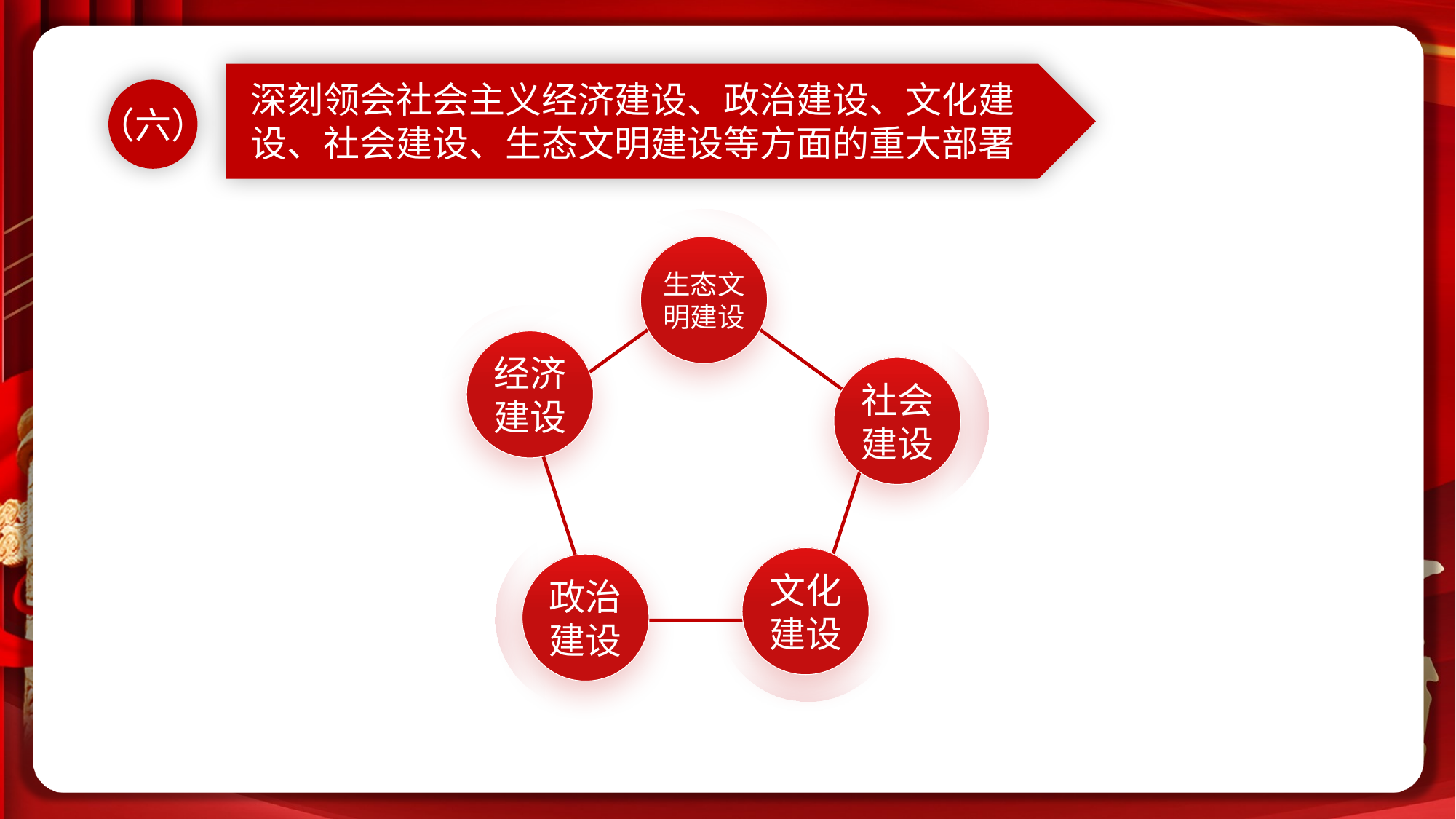

深刻领会社会主义经济建设、政治建设、文化建设、社会建设、生态文明建设等方面的重大部署

（六）

生态文
明建设

经济
建设

社会建设

文化建设

政治建设